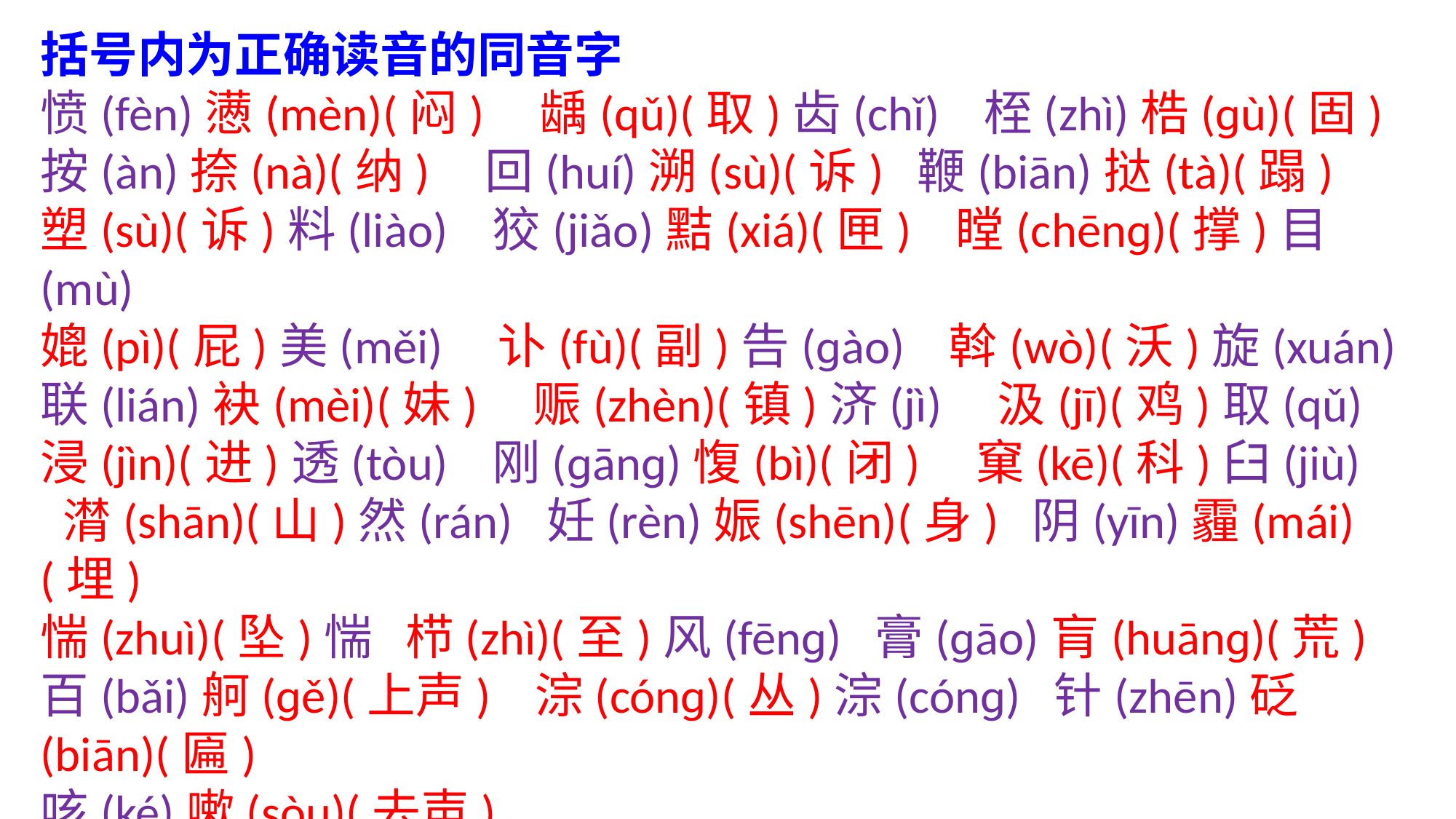

括号内为正确读音的同音字
愤(fèn)懑(mèn)(闷)    龋(qǔ)(取)齿(chǐ)   桎(zhì)梏(ɡù)(固)
按(àn)捺(nà)(纳)    回(huí)溯(sù)(诉)  鞭(biān)挞(tà)(蹋)
塑(sù)(诉)料(liào)   狡(jiǎo)黠(xiá)(匣)   瞠(chēnɡ)(撑)目(mù)
媲(pì)(屁)美(měi)    讣(fù)(副)告(ɡào)   斡(wò)(沃)旋(xuán)
联(lián)袂(mèi)(妹)    赈(zhèn)(镇)济(jì)    汲(jī)(鸡)取(qǔ)
浸(jìn)(进)透(tòu)   刚(ɡānɡ)愎(bì)(闭)    窠(kē)(科)臼(jiù)
 潸(shān)(山)然(rán)  妊(rèn)娠(shēn)(身)  阴(yīn)霾(mái)(埋)
惴(zhuì)(坠)惴   栉(zhì)(至)风(fēnɡ)  膏(ɡāo)肓(huānɡ)(荒)
百(bǎi)舸(ɡě)(上声)   淙(cónɡ)(丛)淙(cónɡ)  针(zhēn)砭(biān)(匾)
咳(ké)嗽(sòu)(去声)